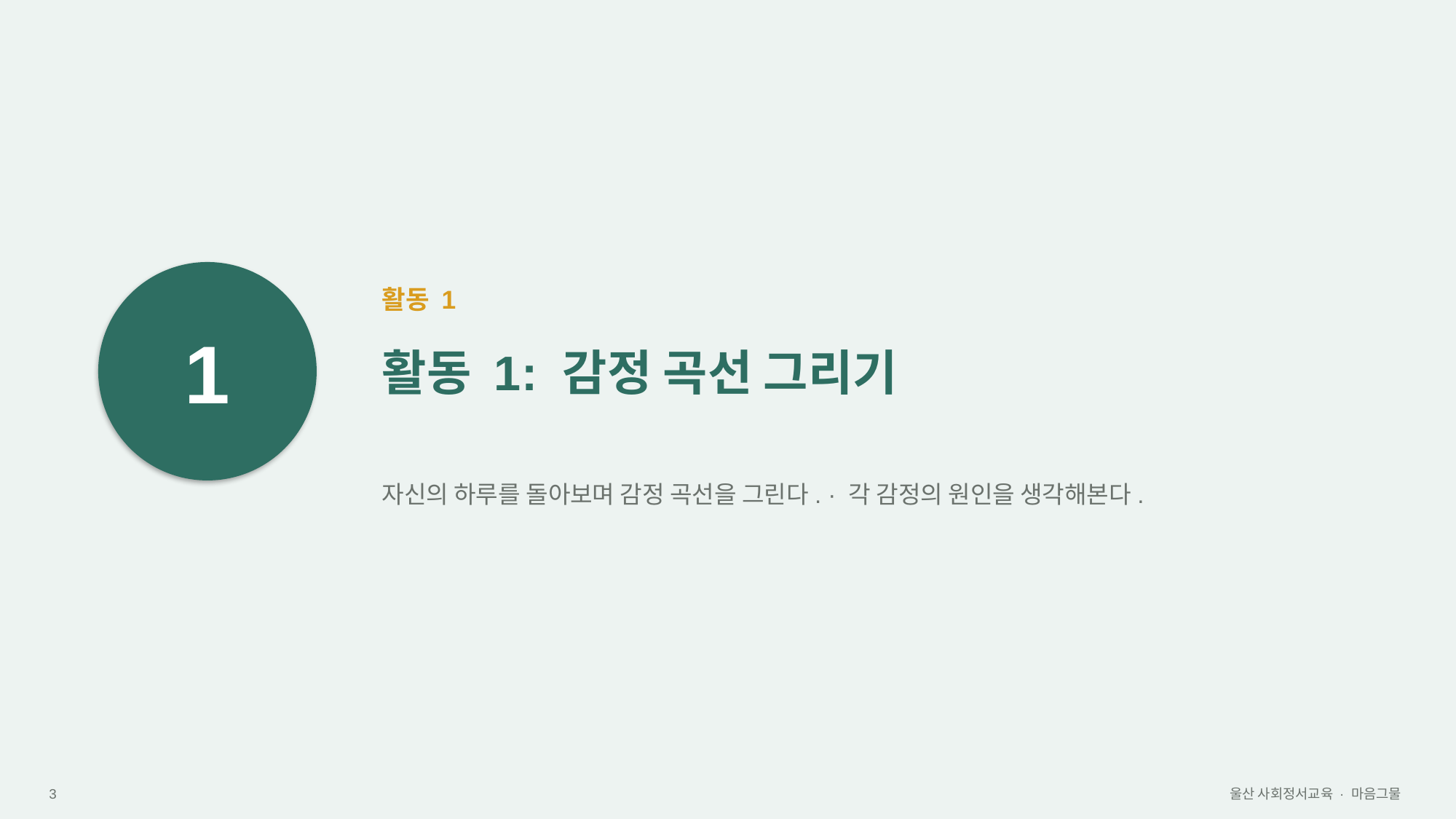

1
활동 1
활동 1: 감정 곡선 그리기
자신의 하루를 돌아보며 감정 곡선을 그린다. · 각 감정의 원인을 생각해본다.
3
울산 사회정서교육 · 마음그물